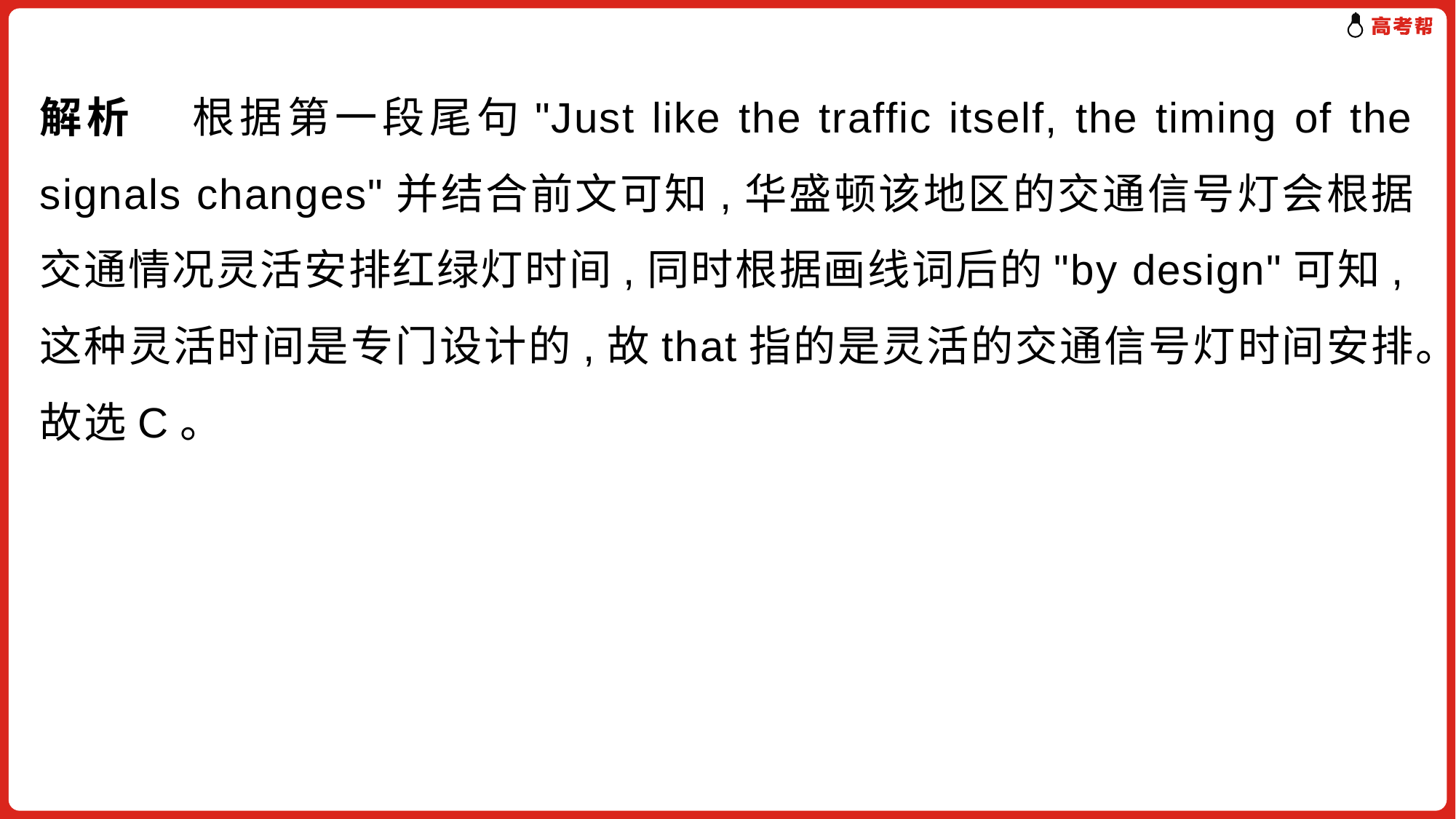

解析    根据第一段尾句"Just like the traffic itself, the timing of the signals changes"并结合前文可知,华盛顿该地区的交通信号灯会根据交通情况灵活安排红绿灯时间,同时根据画线词后的"by design"可知,这种灵活时间是专门设计的,故that指的是灵活的交通信号灯时间安排。故选C。